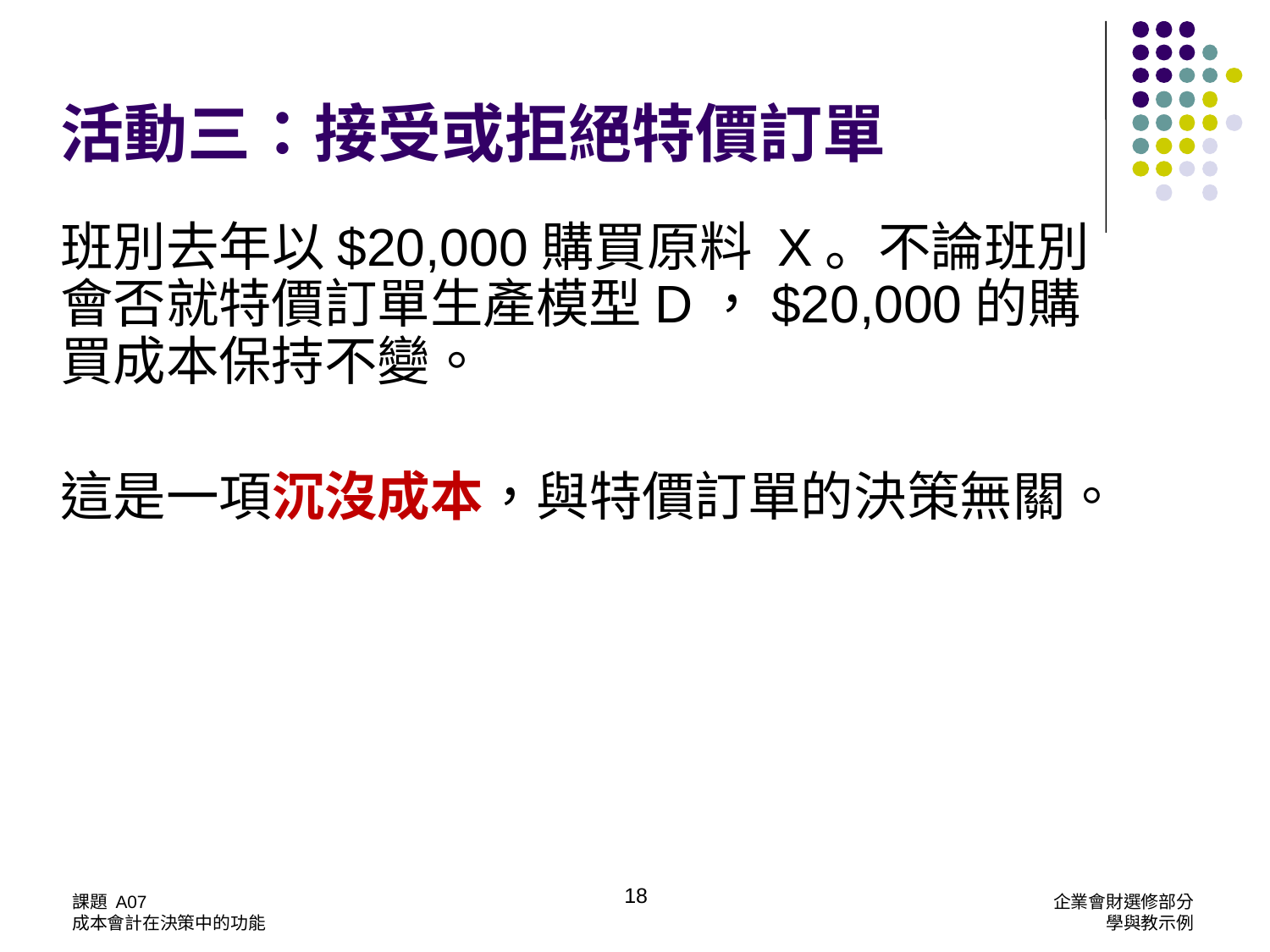

活動三：接受或拒絕特價訂單
班別去年以$20,000購買原料 X。不論班別會否就特價訂單生產模型D，$20,000的購買成本保持不變。

這是一項沉沒成本，與特價訂單的決策無關。

18